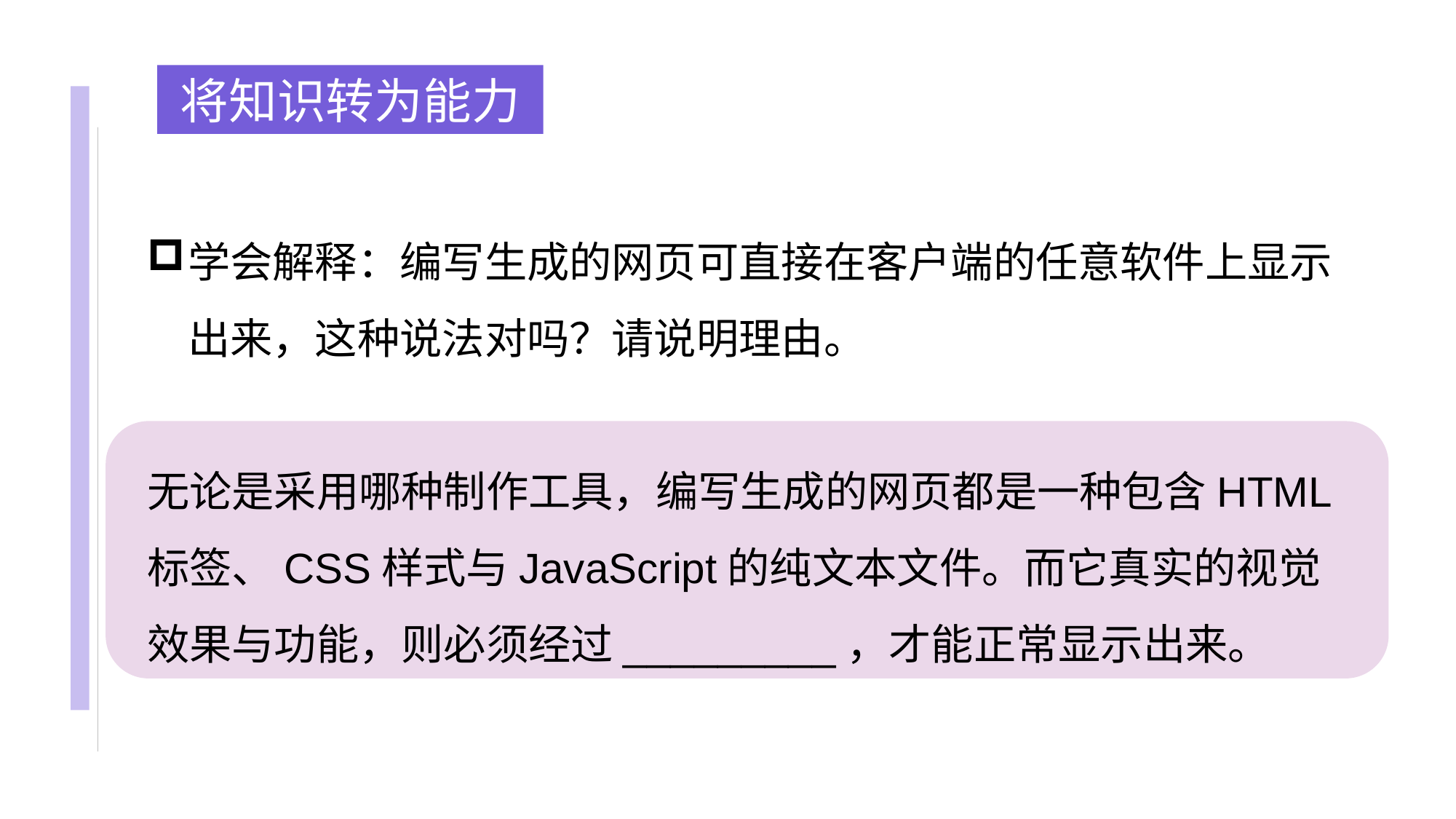

将知识转为能力

学会解释：编写生成的网页可直接在客户端的任意软件上显示出来，这种说法对吗？请说明理由。

无论是采用哪种制作工具，编写生成的网页都是一种包含HTML标签、CSS样式与JavaScript的纯文本文件。而它真实的视觉效果与功能，则必须经过_________，才能正常显示出来。